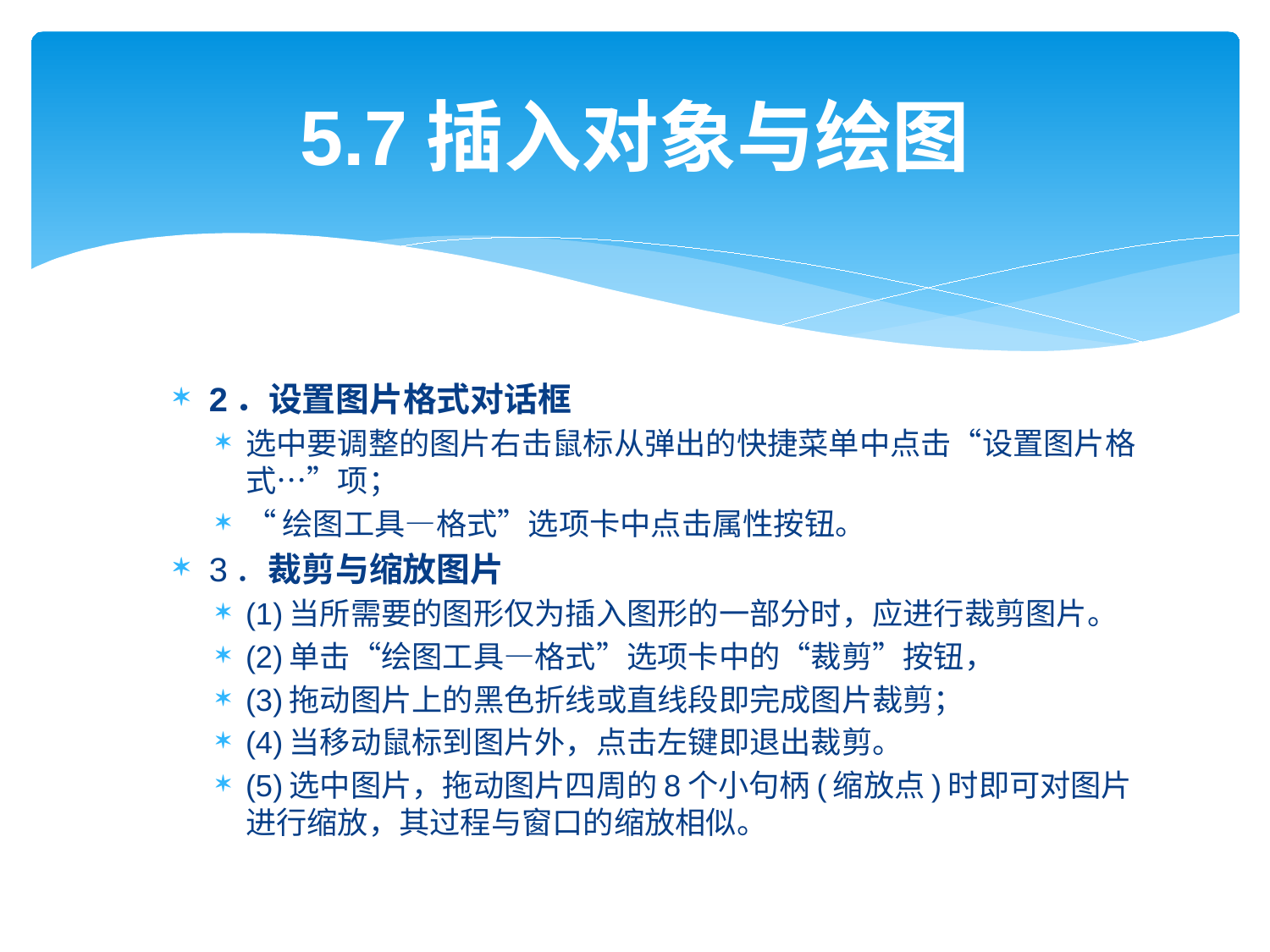

# 5.7插入对象与绘图
2．设置图片格式对话框
选中要调整的图片右击鼠标从弹出的快捷菜单中点击“设置图片格式…”项；
“绘图工具—格式”选项卡中点击属性按钮。
3．裁剪与缩放图片
(1)当所需要的图形仅为插入图形的一部分时，应进行裁剪图片。
(2)单击“绘图工具—格式”选项卡中的“裁剪”按钮，
(3)拖动图片上的黑色折线或直线段即完成图片裁剪；
(4)当移动鼠标到图片外，点击左键即退出裁剪。
(5)选中图片，拖动图片四周的8个小句柄(缩放点)时即可对图片进行缩放，其过程与窗口的缩放相似。